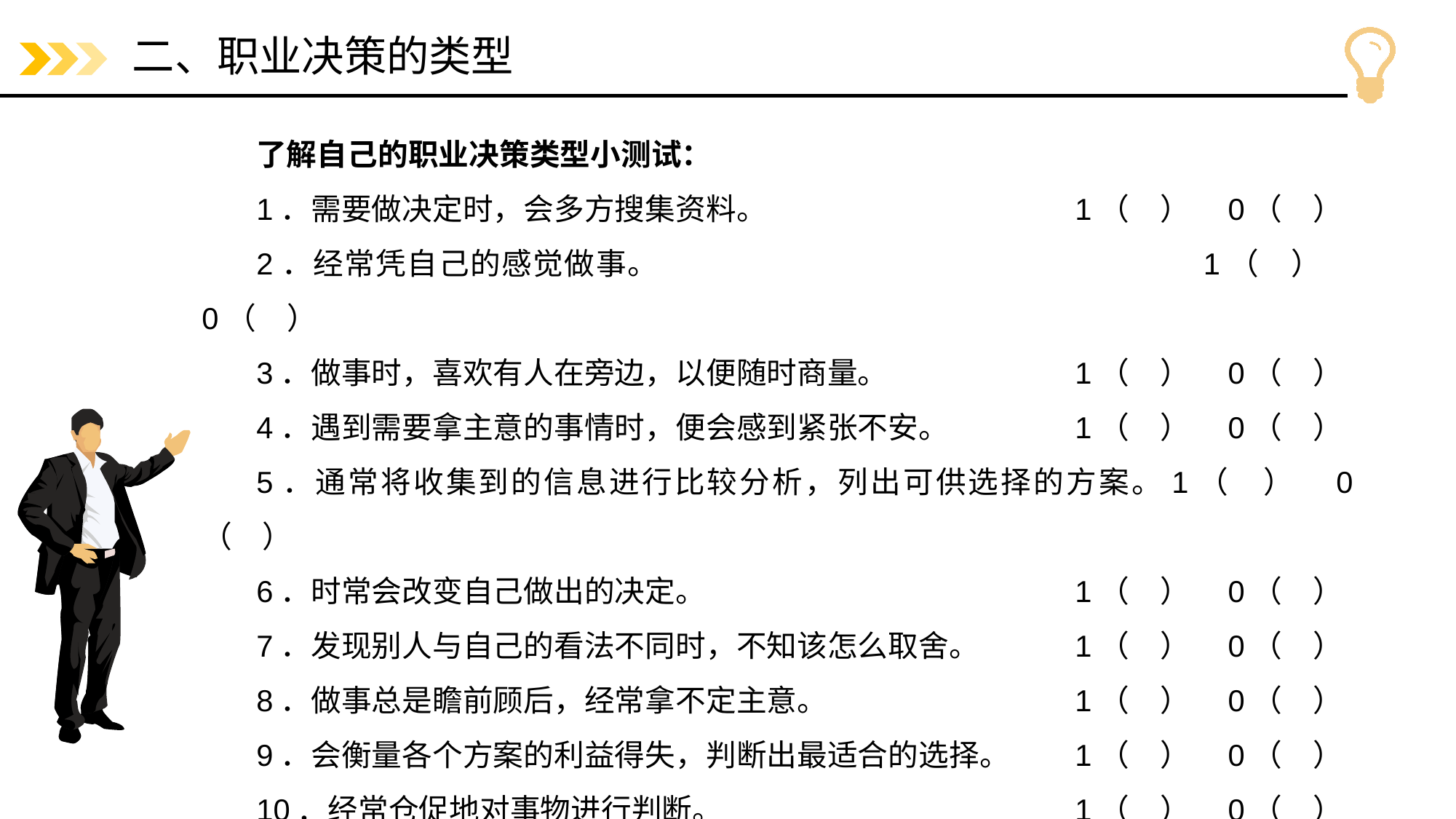

5
# 二、职业决策的类型
了解自己的职业决策类型小测试：
1．需要做决定时，会多方搜集资料。			1（　）　0（　）
2．经常凭自己的感觉做事。					1（　）　0（　）
3．做事时，喜欢有人在旁边，以便随时商量。		1（　）　0（　）
4．遇到需要拿主意的事情时，便会感到紧张不安。		1（　）　0（　）
5．通常将收集到的信息进行比较分析，列出可供选择的方案。1（　）　0（　）
6．时常会改变自己做出的决定。				1（　）　0（　）
7．发现别人与自己的看法不同时，不知该怎么取舍。	1（　）　0（　）
8．做事总是瞻前顾后，经常拿不定主意。			1（　）　0（　）
9．会衡量各个方案的利益得失，判断出最适合的选择。	1（　）　0（　）
10．经常仓促地对事物进行判断。				1（　）　0（　）
11．做事时，不太喜欢独自想办法。				1（　）　0（　）